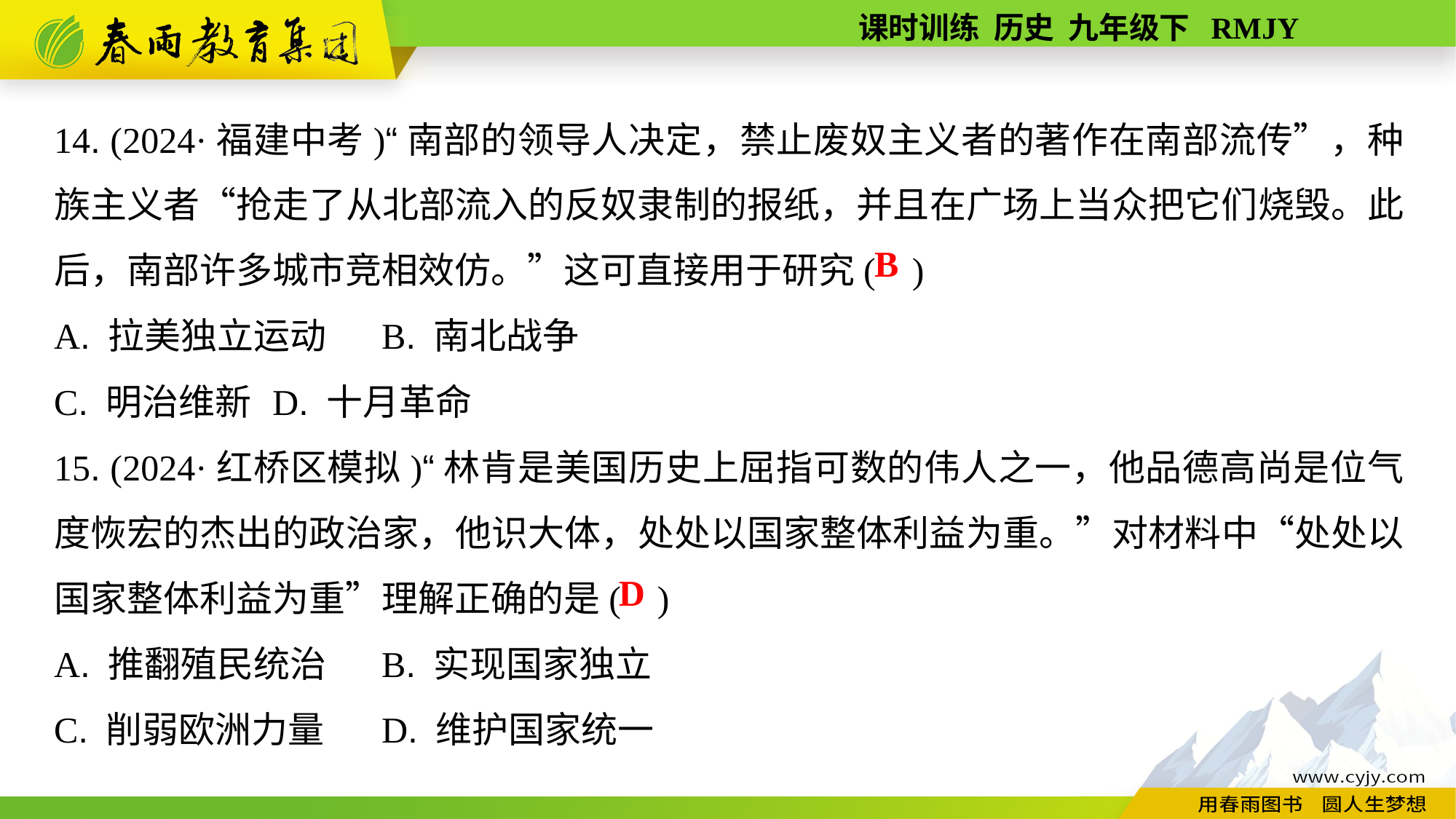

14. (2024·福建中考)“南部的领导人决定，禁止废奴主义者的著作在南部流传”，种族主义者“抢走了从北部流入的反奴隶制的报纸，并且在广场上当众把它们烧毁。此后，南部许多城市竞相效仿。”这可直接用于研究(    )
A. 拉美独立运动	B. 南北战争
C. 明治维新	D. 十月革命
15. (2024·红桥区模拟)“林肯是美国历史上屈指可数的伟人之一，他品德高尚是位气度恢宏的杰出的政治家，他识大体，处处以国家整体利益为重。”对材料中“处处以国家整体利益为重”理解正确的是(    )
A. 推翻殖民统治	B. 实现国家独立
C. 削弱欧洲力量	D. 维护国家统一
B
D